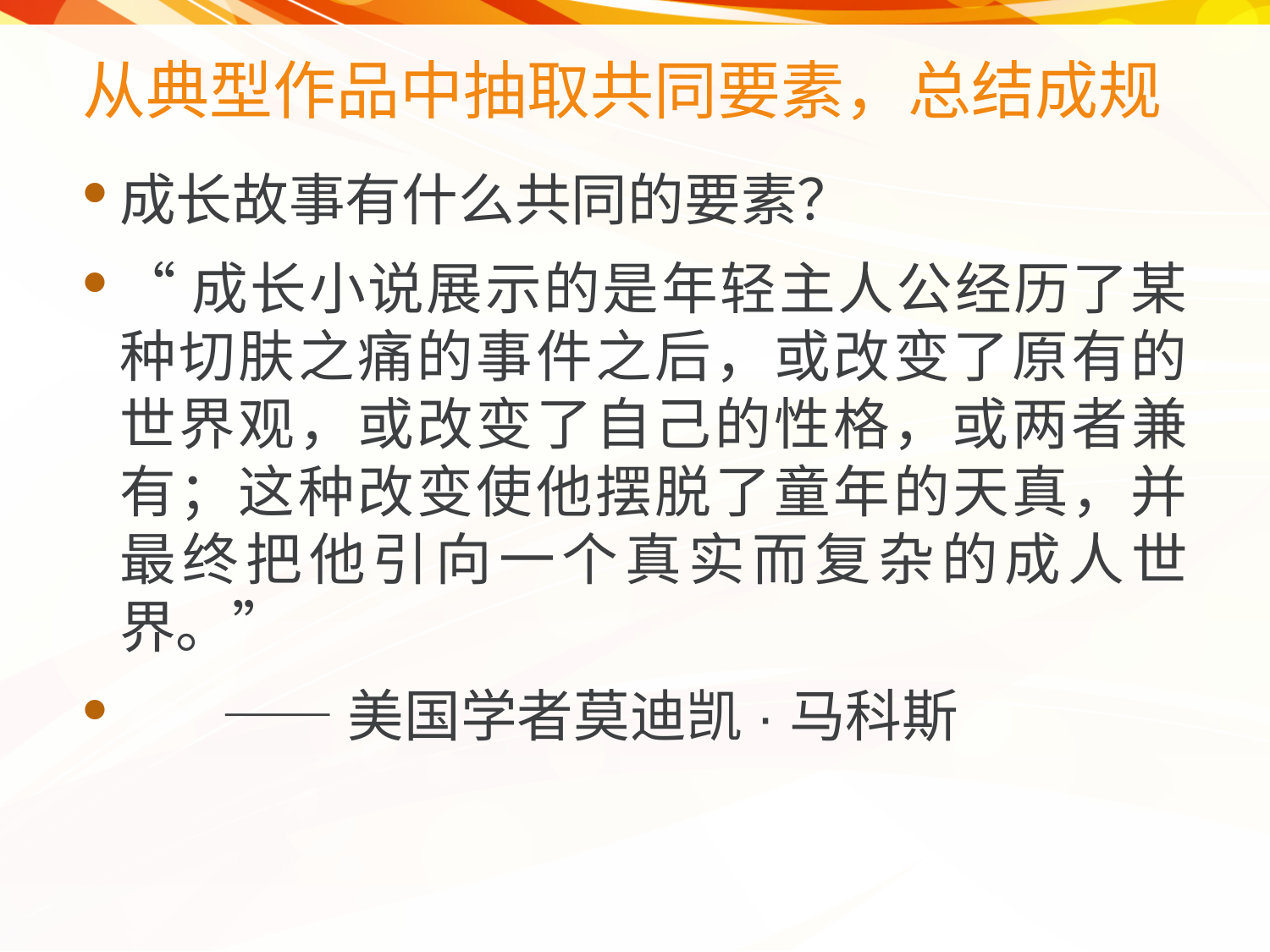

# 从典型作品中抽取共同要素，总结成规
成长故事有什么共同的要素？
“成长小说展示的是年轻主人公经历了某种切肤之痛的事件之后，或改变了原有的世界观，或改变了自己的性格，或两者兼有；这种改变使他摆脱了童年的天真，并最终把他引向一个真实而复杂的成人世界。”
        ——美国学者莫迪凯·马科斯